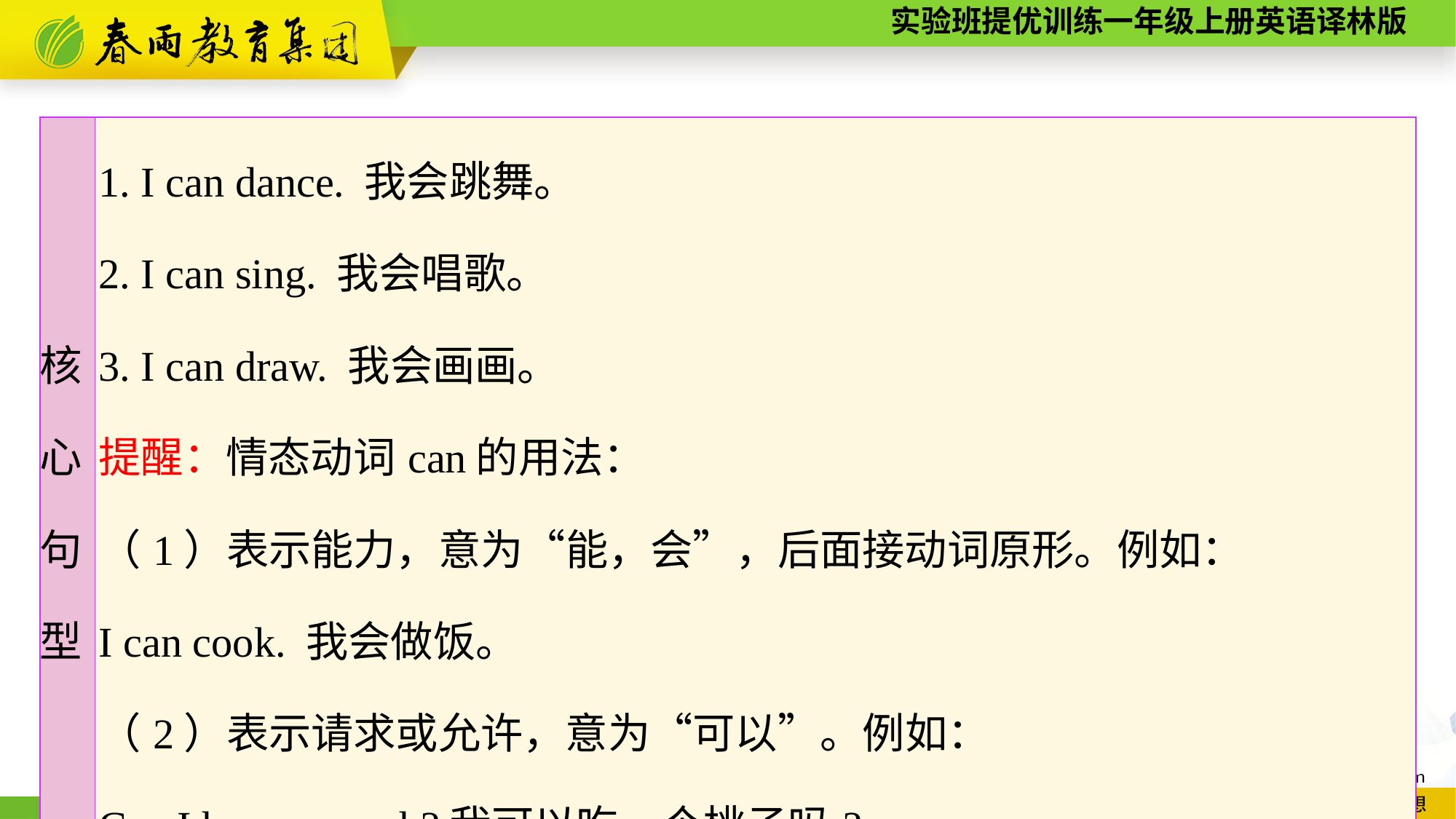

| 核 心 句 型 | 1. I can dance. 我会跳舞。 2. I can sing. 我会唱歌。 3. I can draw. 我会画画。 提醒：情态动词can的用法： （1）表示能力，意为“能，会”，后面接动词原形。例如： I can cook. 我会做饭。 （2）表示请求或允许，意为“可以”。例如： Can I have a peach?我可以吃一个桃子吗? |
| --- | --- |